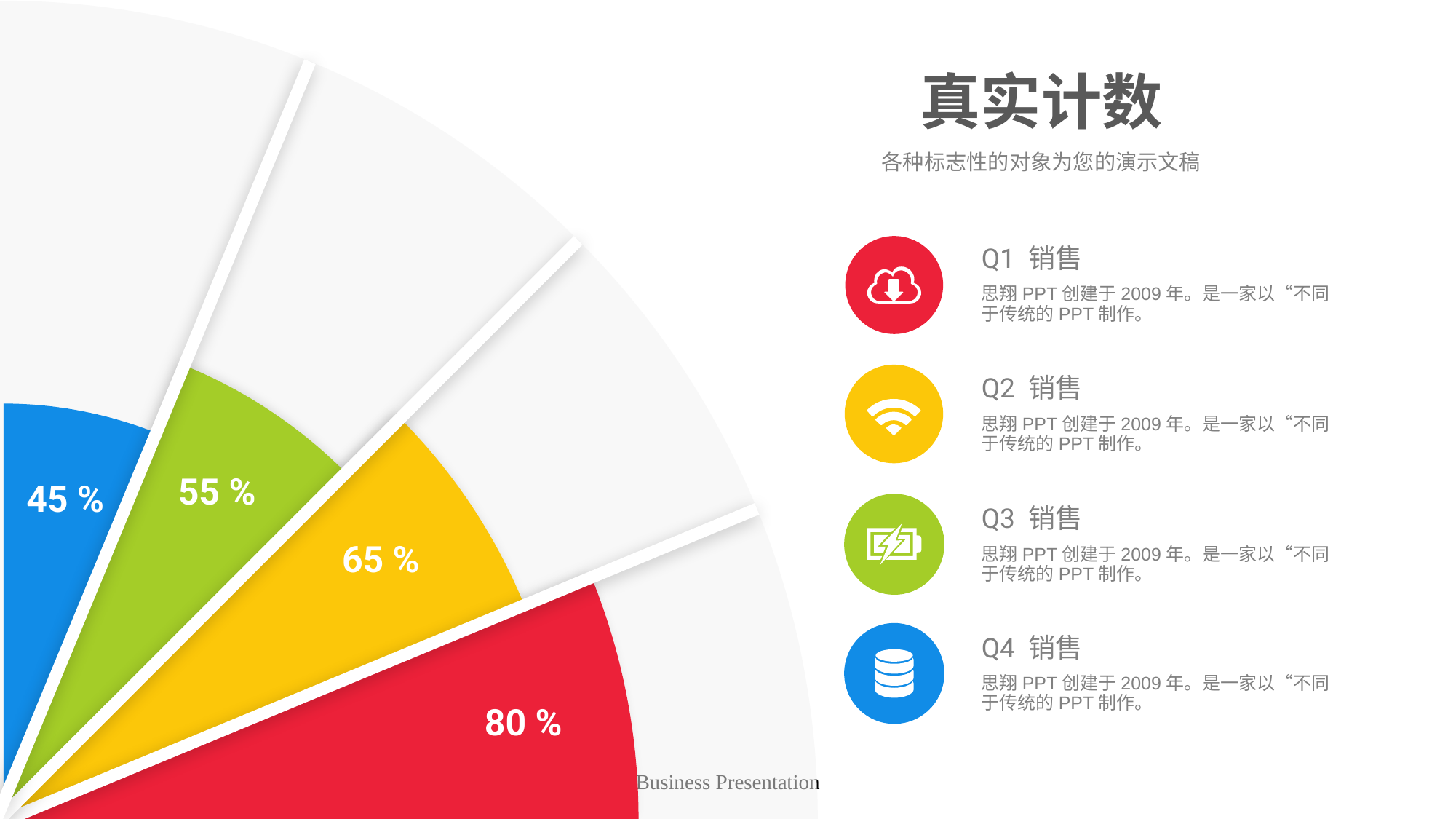

# 真实计数
各种标志性的对象为您的演示文稿

Q1 销售
思翔PPT创建于2009年。是一家以“不同于传统的PPT制作。

Q2 销售
思翔PPT创建于2009年。是一家以“不同于传统的PPT制作。
55 %
45 %

Q3 销售
65 %
思翔PPT创建于2009年。是一家以“不同于传统的PPT制作。

Q4 销售
思翔PPT创建于2009年。是一家以“不同于传统的PPT制作。
80 %
Business Presentation
26